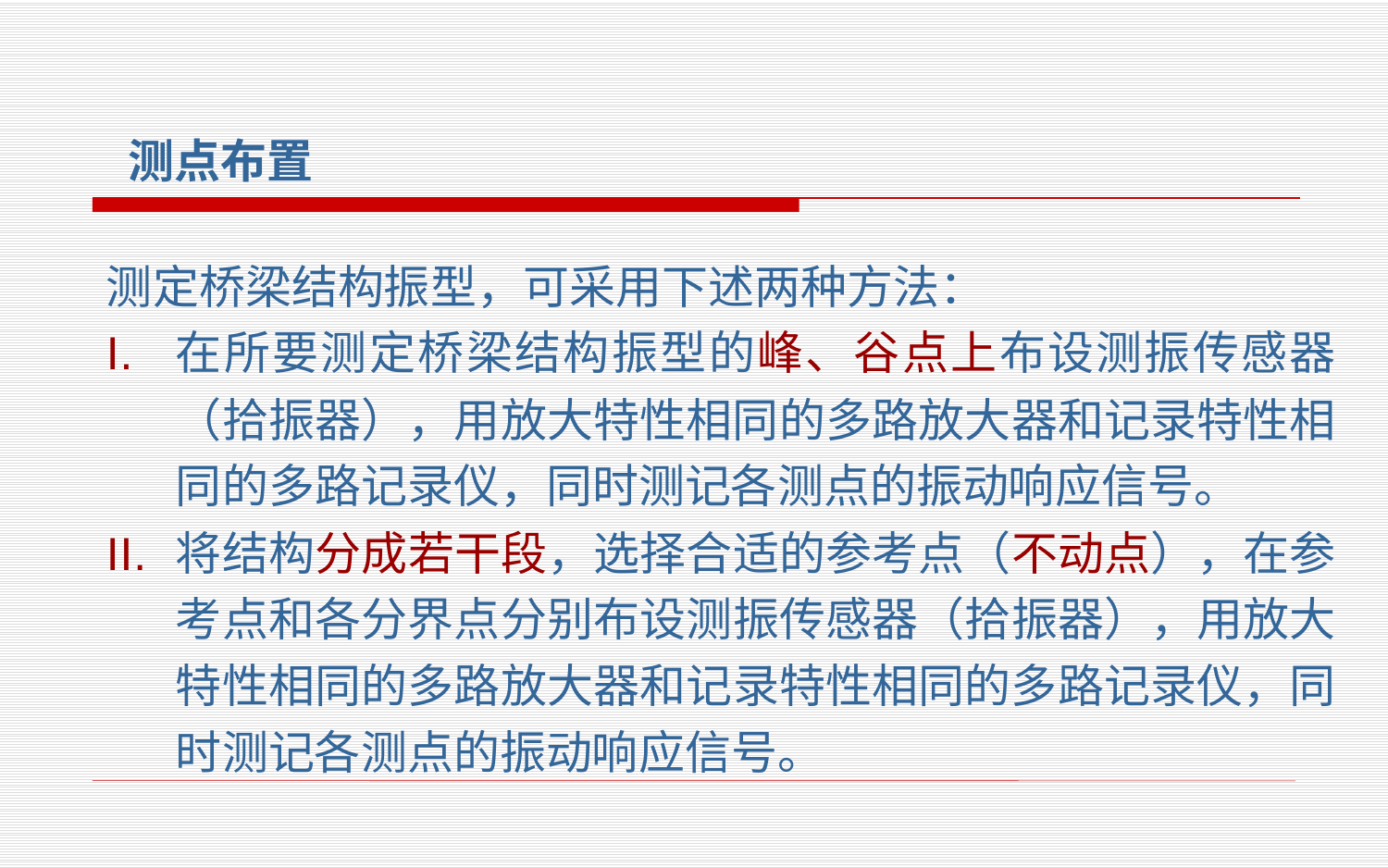

测点布置
测定桥梁结构振型，可采用下述两种方法：
在所要测定桥梁结构振型的峰、谷点上布设测振传感器（拾振器），用放大特性相同的多路放大器和记录特性相同的多路记录仪，同时测记各测点的振动响应信号。
将结构分成若干段，选择合适的参考点（不动点），在参考点和各分界点分别布设测振传感器（拾振器），用放大特性相同的多路放大器和记录特性相同的多路记录仪，同时测记各测点的振动响应信号。